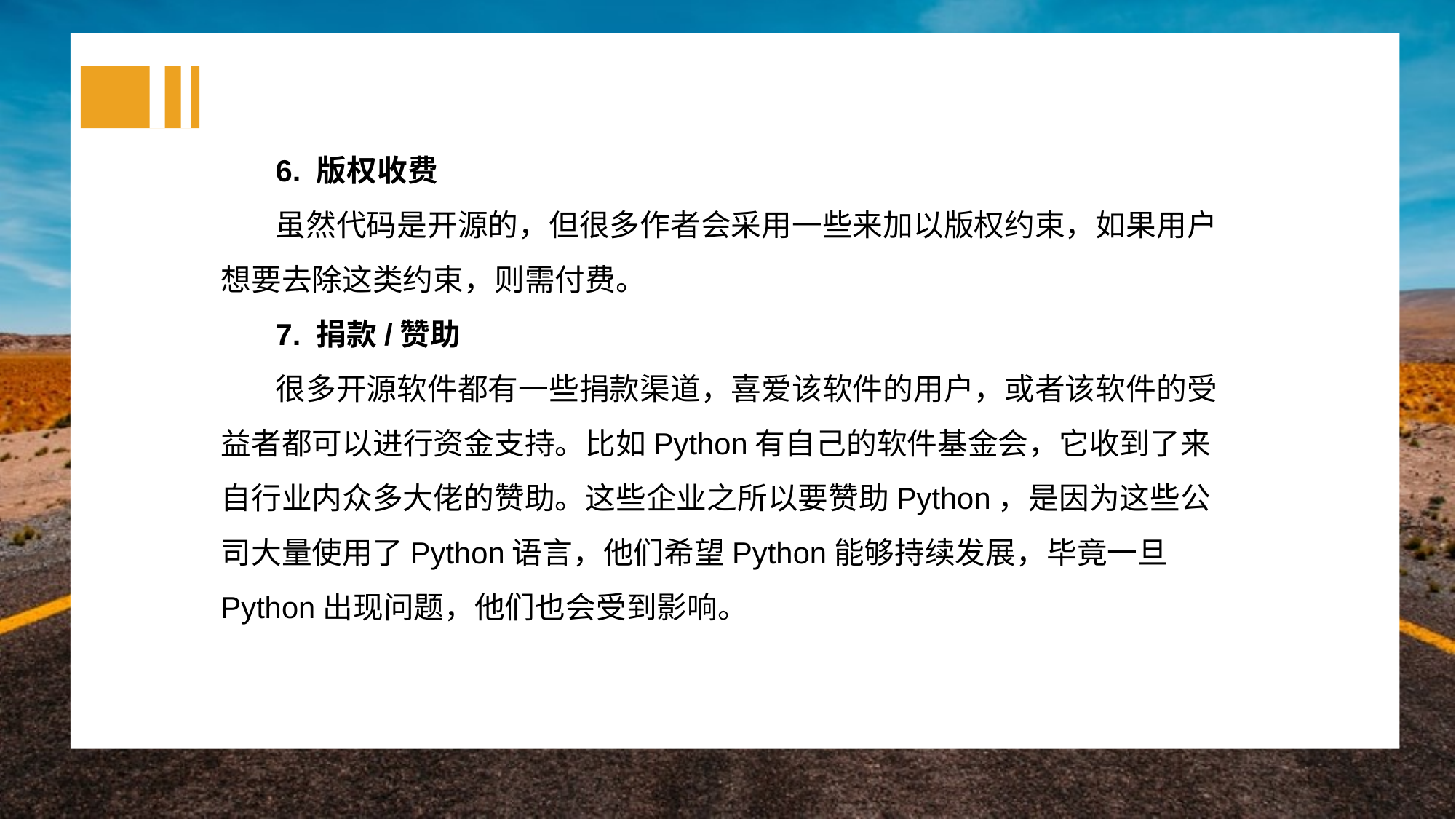

6. 版权收费
虽然代码是开源的，但很多作者会采用一些来加以版权约束，如果用户想要去除这类约束，则需付费。
7. 捐款/赞助
很多开源软件都有一些捐款渠道，喜爱该软件的用户，或者该软件的受益者都可以进行资金支持。比如Python有自己的软件基金会，它收到了来自行业内众多大佬的赞助。这些企业之所以要赞助Python，是因为这些公司大量使用了Python语言，他们希望Python能够持续发展，毕竟一旦Python出现问题，他们也会受到影响。